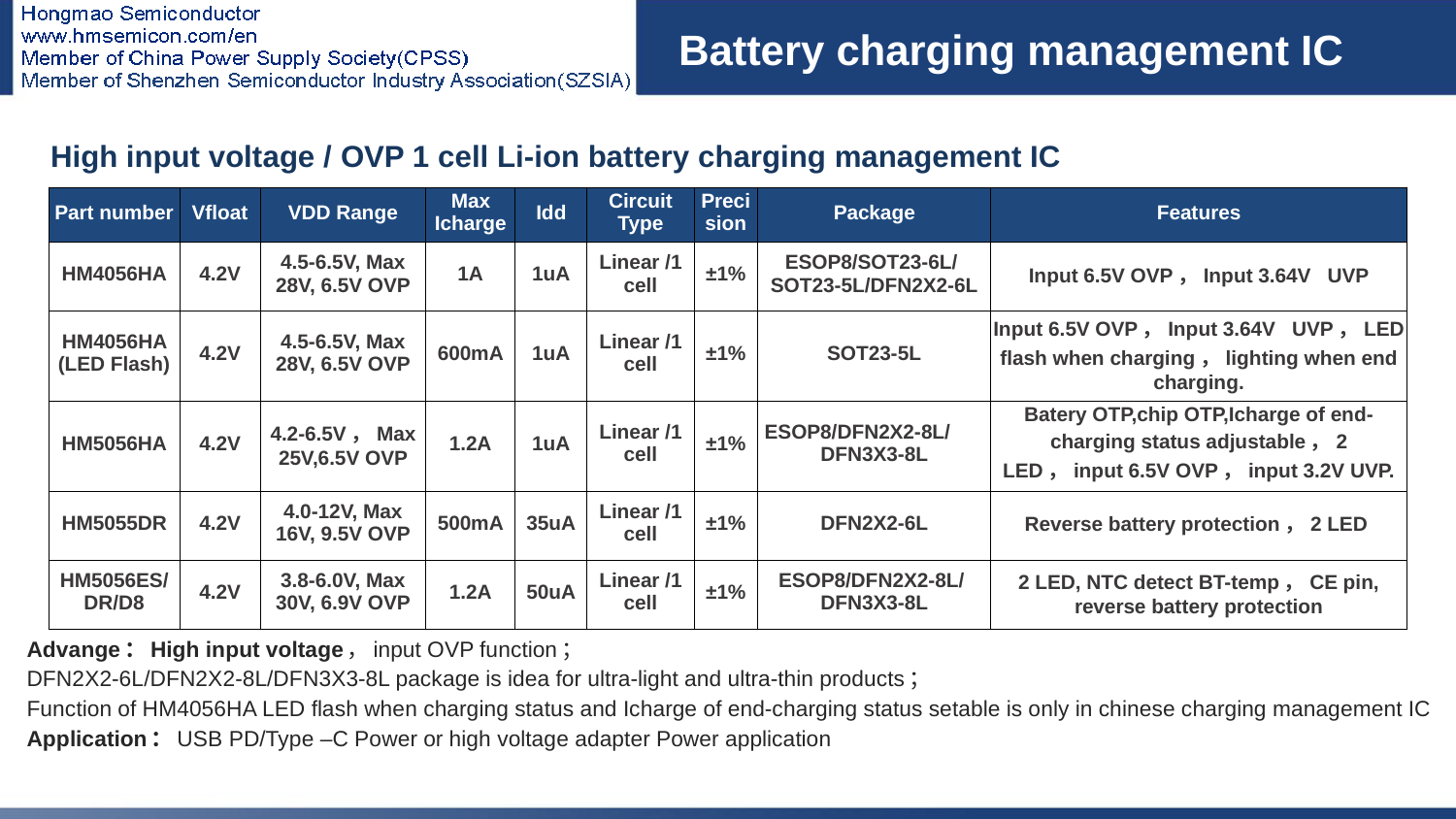

Battery charging management IC
| High input voltage / OVP 1 cell Li-ion battery charging management IC |  |  |  |  |  |  |  |  |
| --- | --- | --- | --- | --- | --- | --- | --- | --- |
| Part number | Vfloat | VDD Range | Max Icharge | Idd | Circuit Type | Precision | Package | Features |
| HM4056HA | 4.2V | 4.5-6.5V, Max 28V, 6.5V OVP | 1A | 1uA | Linear /1 cell | ±1% | ESOP8/SOT23-6L/ SOT23-5L/DFN2X2-6L | Input 6.5V OVP，Input 3.64V UVP |
| HM4056HA (LED Flash) | 4.2V | 4.5-6.5V, Max 28V, 6.5V OVP | 600mA | 1uA | Linear /1 cell | ±1% | SOT23-5L | Input 6.5V OVP，Input 3.64V UVP，LED flash when charging，lighting when end charging. |
| HM5056HA | 4.2V | 4.2-6.5V，Max 25V,6.5V OVP | 1.2A | 1uA | Linear /1 cell | ±1% | ESOP8/DFN2X2-8L/ DFN3X3-8L | Batery OTP,chip OTP,Icharge of end-charging status adjustable，2 LED，input 6.5V OVP，input 3.2V UVP. |
| HM5055DR | 4.2V | 4.0-12V, Max 16V, 9.5V OVP | 500mA | 35uA | Linear /1 cell | ±1% | DFN2X2-6L | Reverse battery protection，2 LED |
| HM5056ES/DR/D8 | 4.2V | 3.8-6.0V, Max 30V, 6.9V OVP | 1.2A | 50uA | Linear /1 cell | ±1% | ESOP8/DFN2X2-8L/ DFN3X3-8L | 2 LED, NTC detect BT-temp，CE pin, reverse battery protection |
# 充电IC
Advange：High input voltage，input OVP function；
DFN2X2-6L/DFN2X2-8L/DFN3X3-8L package is idea for ultra-light and ultra-thin products；
Function of HM4056HA LED flash when charging status and Icharge of end-charging status setable is only in chinese charging management IC
Application：USB PD/Type –C Power or high voltage adapter Power application